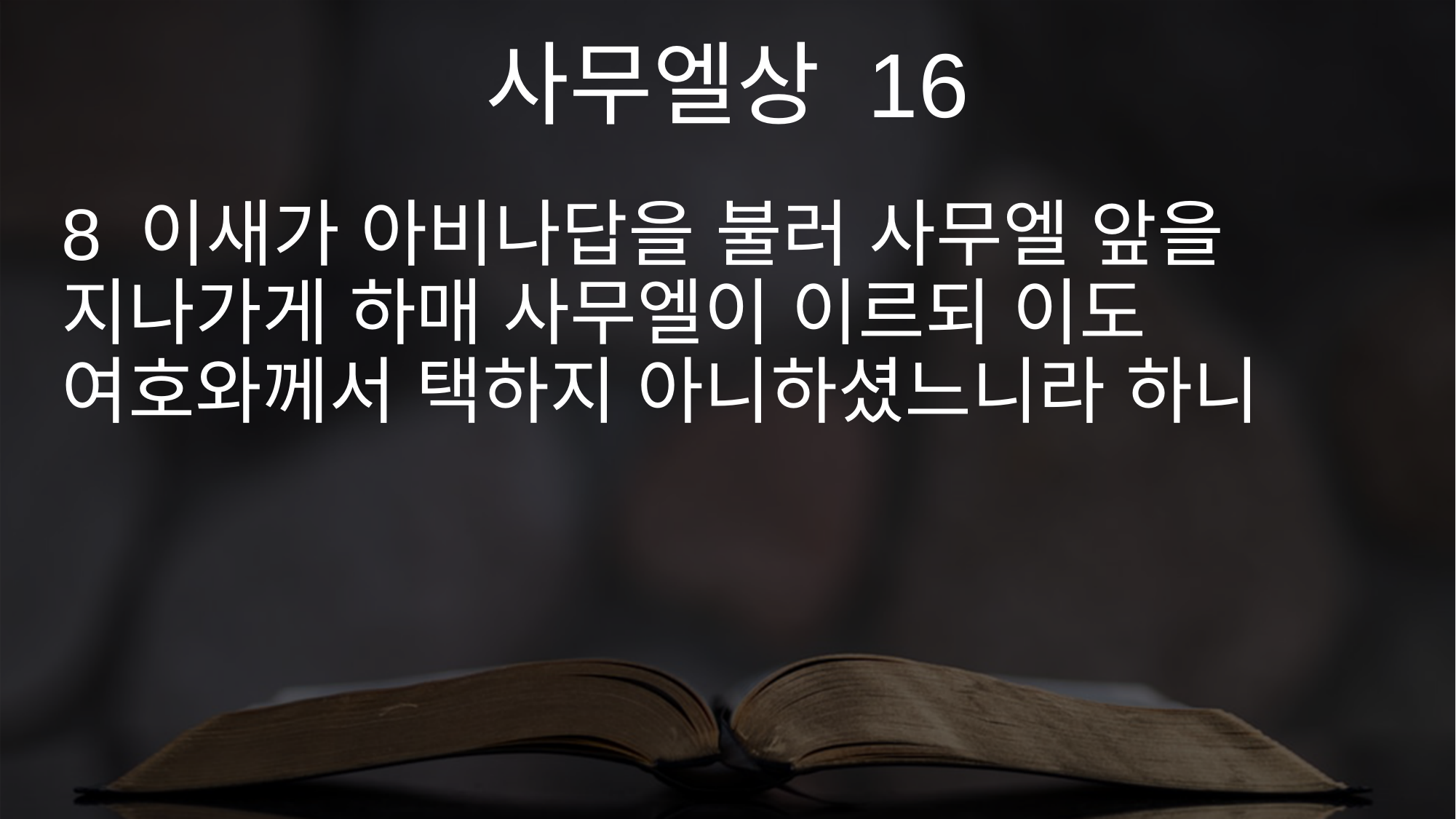

사무엘상 16
8 이새가 아비나답을 불러 사무엘 앞을 지나가게 하매 사무엘이 이르되 이도 여호와께서 택하지 아니하셨느니라 하니